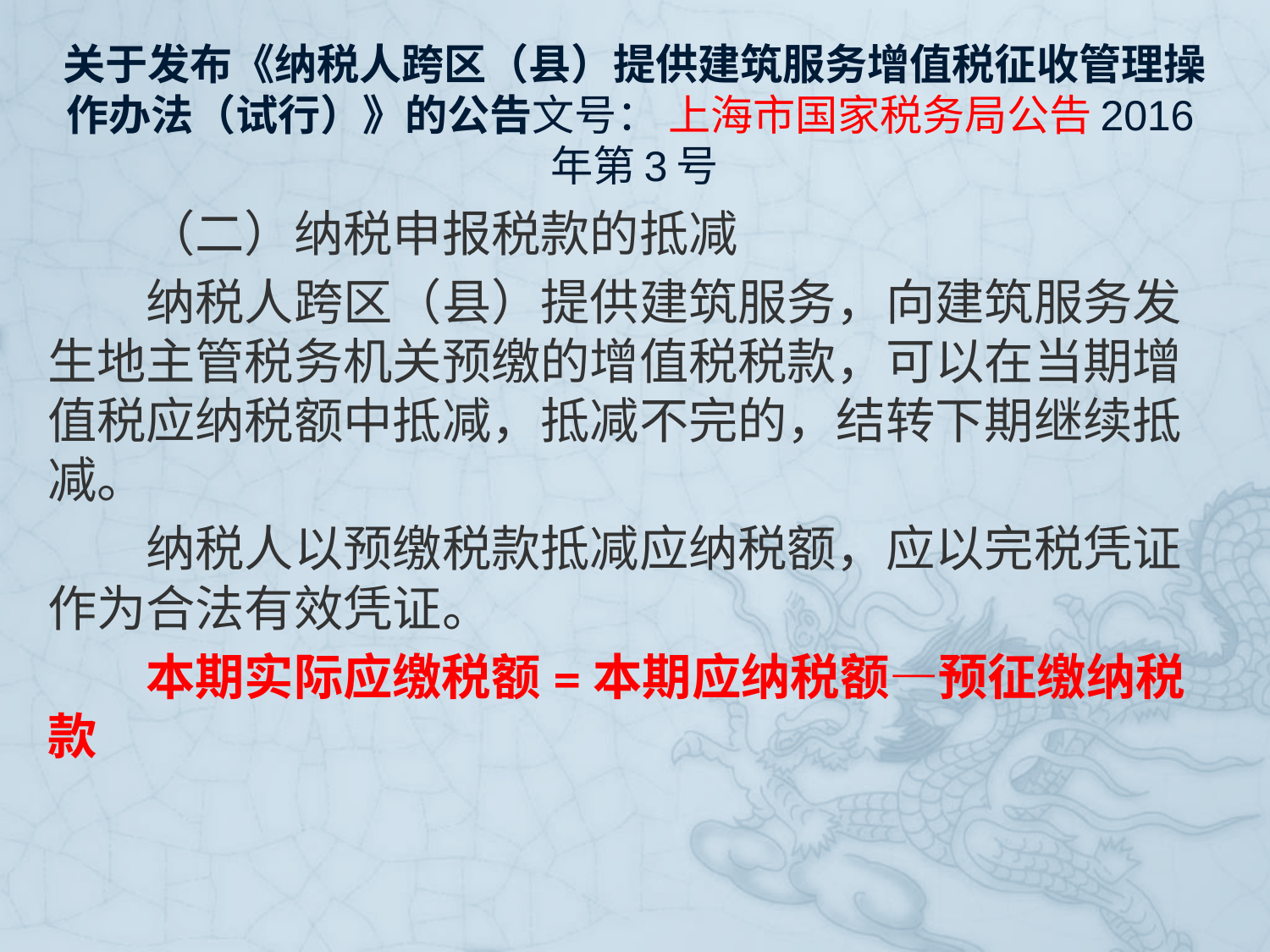

# 关于发布《纳税人跨区（县）提供建筑服务增值税征收管理操作办法（试行）》的公告文号： 上海市国家税务局公告2016年第3号
　　（二）纳税申报税款的抵减
　　纳税人跨区（县）提供建筑服务，向建筑服务发生地主管税务机关预缴的增值税税款，可以在当期增值税应纳税额中抵减，抵减不完的，结转下期继续抵减。
　　纳税人以预缴税款抵减应纳税额，应以完税凭证作为合法有效凭证。
　　本期实际应缴税额=本期应纳税额—预征缴纳税款